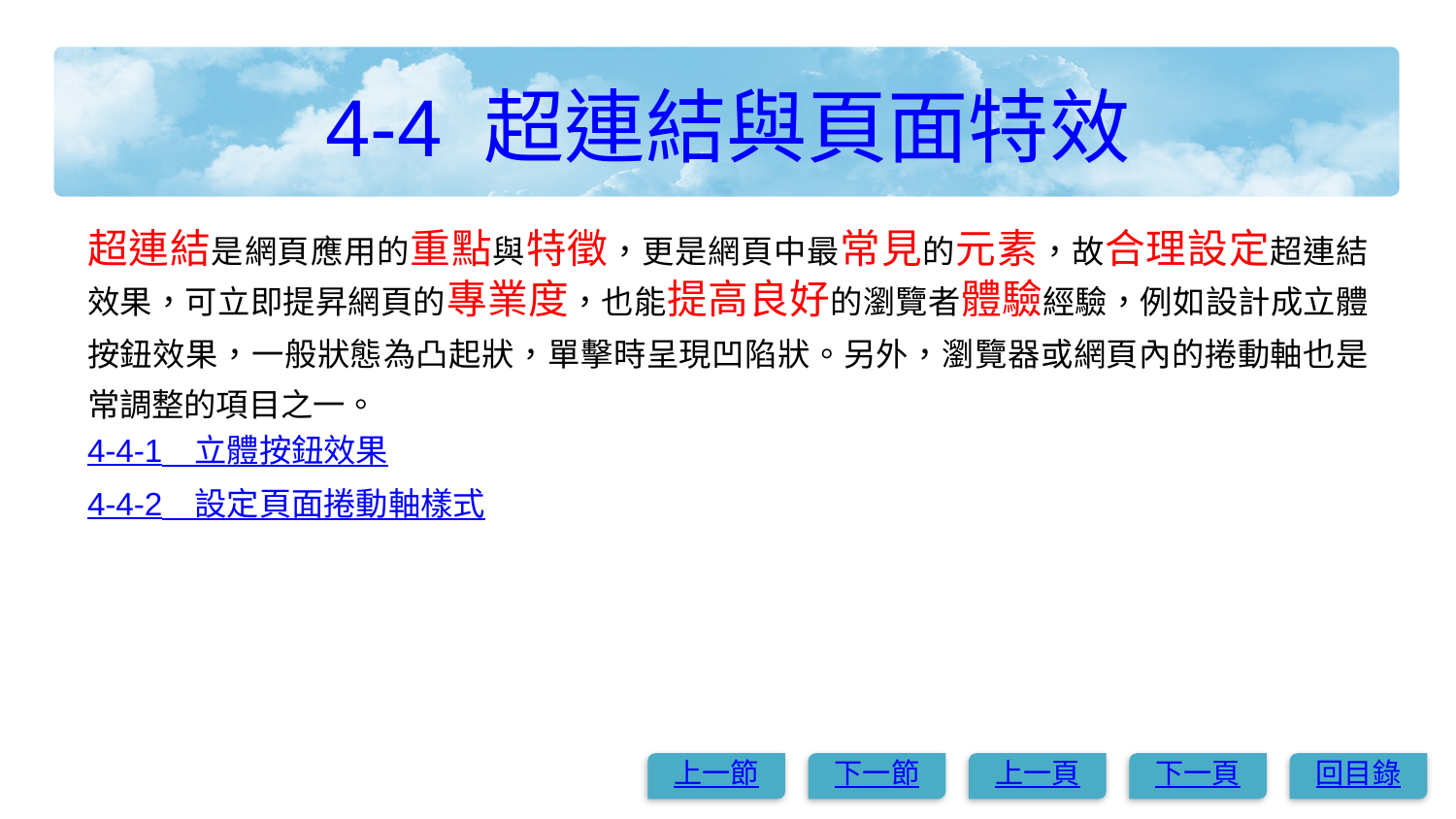

# 4-4 超連結與頁面特效
超連結是網頁應用的重點與特徵，更是網頁中最常見的元素，故合理設定超連結效果，可立即提昇網頁的專業度，也能提高良好的瀏覽者體驗經驗，例如設計成立體按鈕效果，一般狀態為凸起狀，單擊時呈現凹陷狀。另外，瀏覽器或網頁內的捲動軸也是常調整的項目之一。
4-4-1　立體按鈕效果
4-4-2　設定頁面捲動軸樣式
上一節
下一節
上一頁
下一頁
回目錄